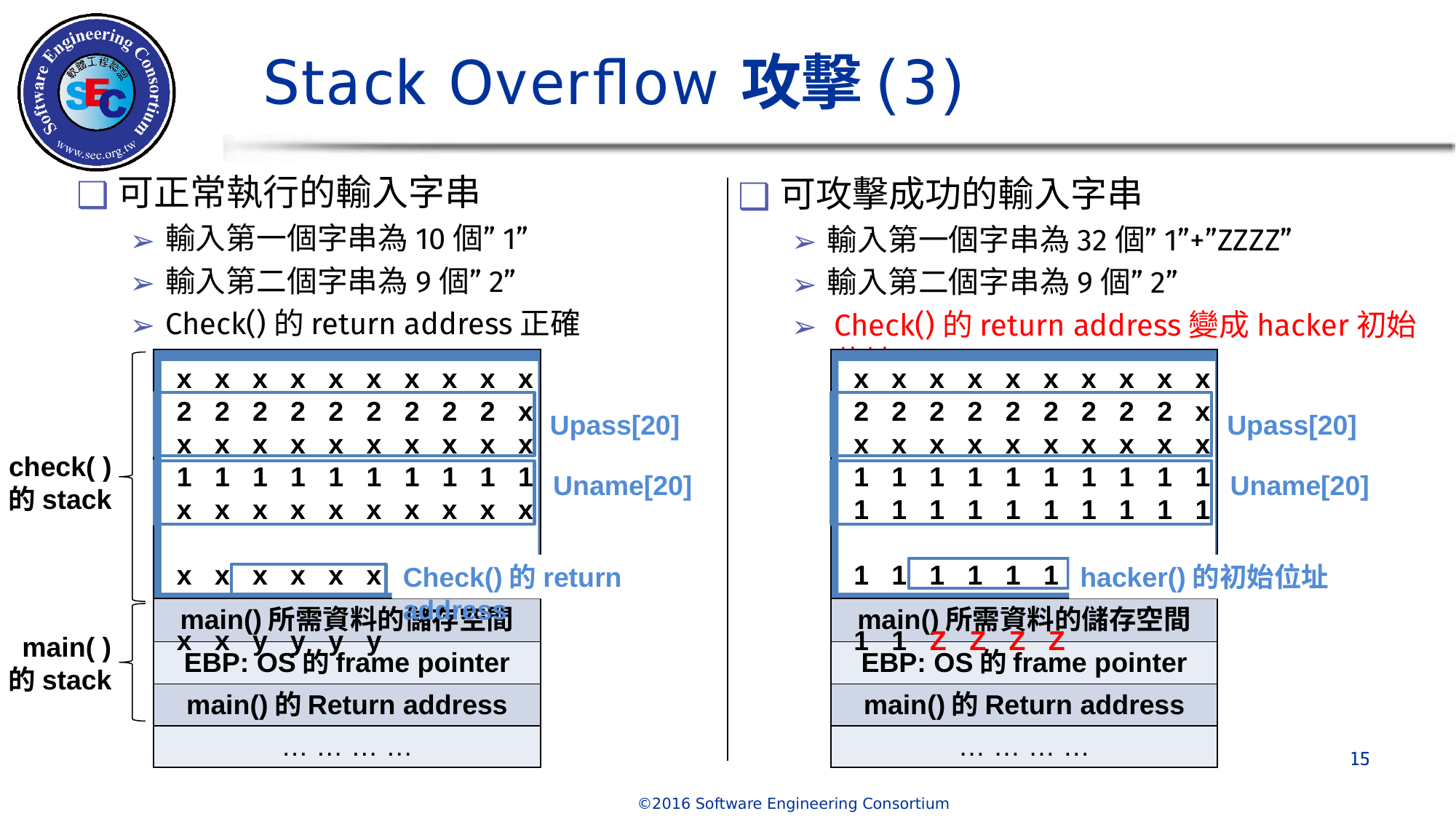

# Stack Overflow攻擊(3)
可正常執行的輸入字串
輸入第一個字串為10個”1”
輸入第二個字串為9個”2”
Check()的return address正確
可攻擊成功的輸入字串
輸入第一個字串為32個”1”+”ZZZZ”
輸入第二個字串為9個”2”
Check()的return address變成hacker初始位址

|  |
| --- |
| main()所需資料的儲存空間 |
| EBP: OS的frame pointer |
| main()的Return address |
| … … … … |
|  |
| --- |
| main()所需資料的儲存空間 |
| EBP: OS的frame pointer |
| main()的Return address |
| … … … … |

  x   x   x   x   x   x   x   x   x   x
  2   2   2   2   2   2   2   2   2   x
  x   x   x   x   x   x   x   x   x   x
  1   1   1   1   1   1   1   1   1   1
  x   x   x   x   x   x   x   x   x   x
  x   x   x   x   x   x   x   x   x   x
  x   x   y   y   y   y
  x   x   x   x   x   x   x   x   x   x
  2   2   2   2   2   2   2   2   2   x
  x   x   x   x   x   x   x   x   x   x
  1   1   1   1   1   1   1   1   1   1
  1   1   1   1   1   1   1   1   1   1
  1   1   1   1   1   1   1   1   1   1
  1   1   Z   Z   Z   Z

Upass[20]

Upass[20]
check( )
的stack

Uname[20]

Uname[20]
Check()的return address

hacker()的初始位址

main( )
的stack
15